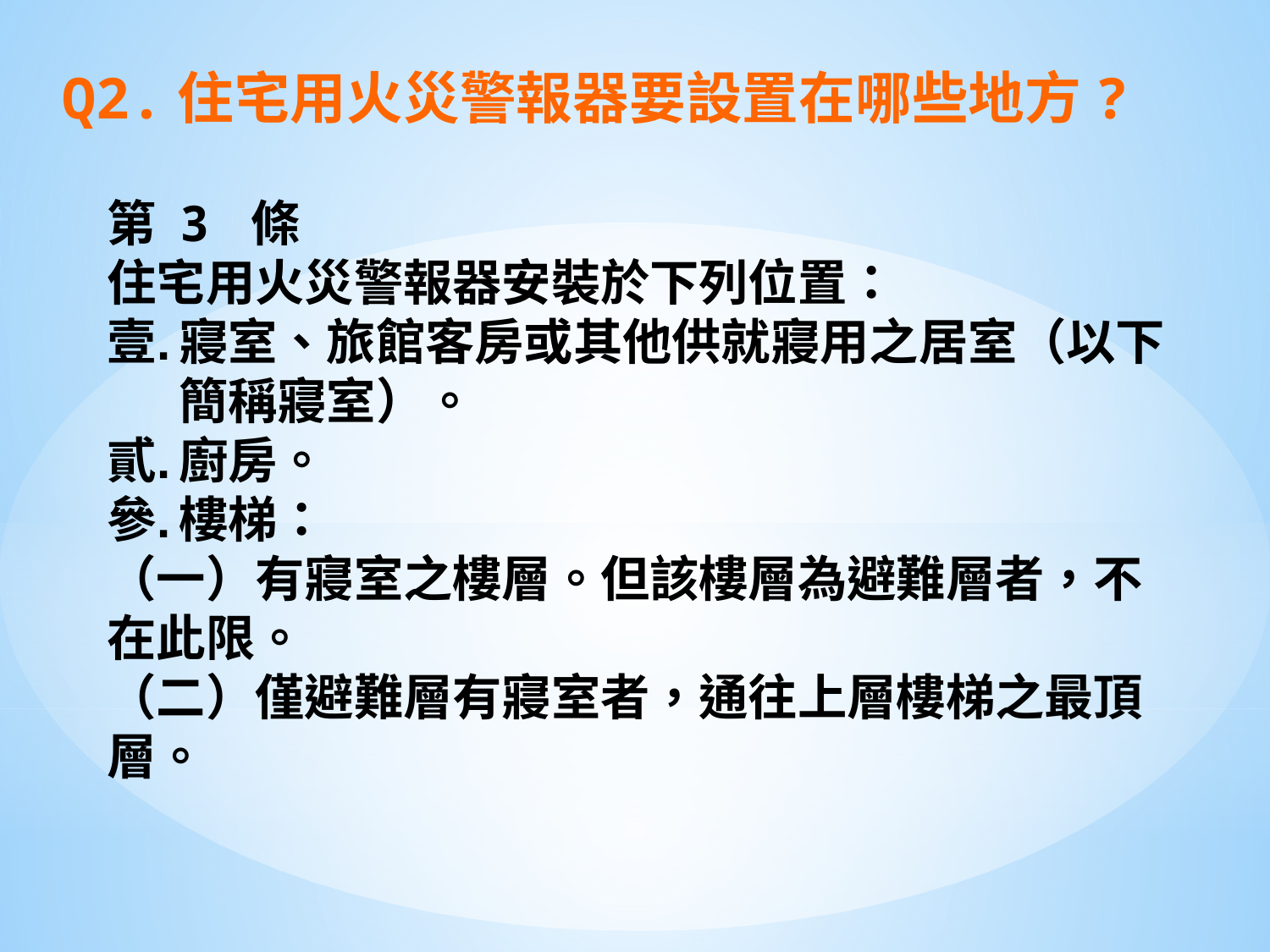

Q2.住宅用火災警報器要設置在哪些地方?
第 3 條
住宅用火災警報器安裝於下列位置：
寢室、旅館客房或其他供就寢用之居室（以下簡稱寢室）。
廚房。
樓梯：
（一）有寢室之樓層。但該樓層為避難層者，不在此限。
（二）僅避難層有寢室者，通往上層樓梯之最頂層。